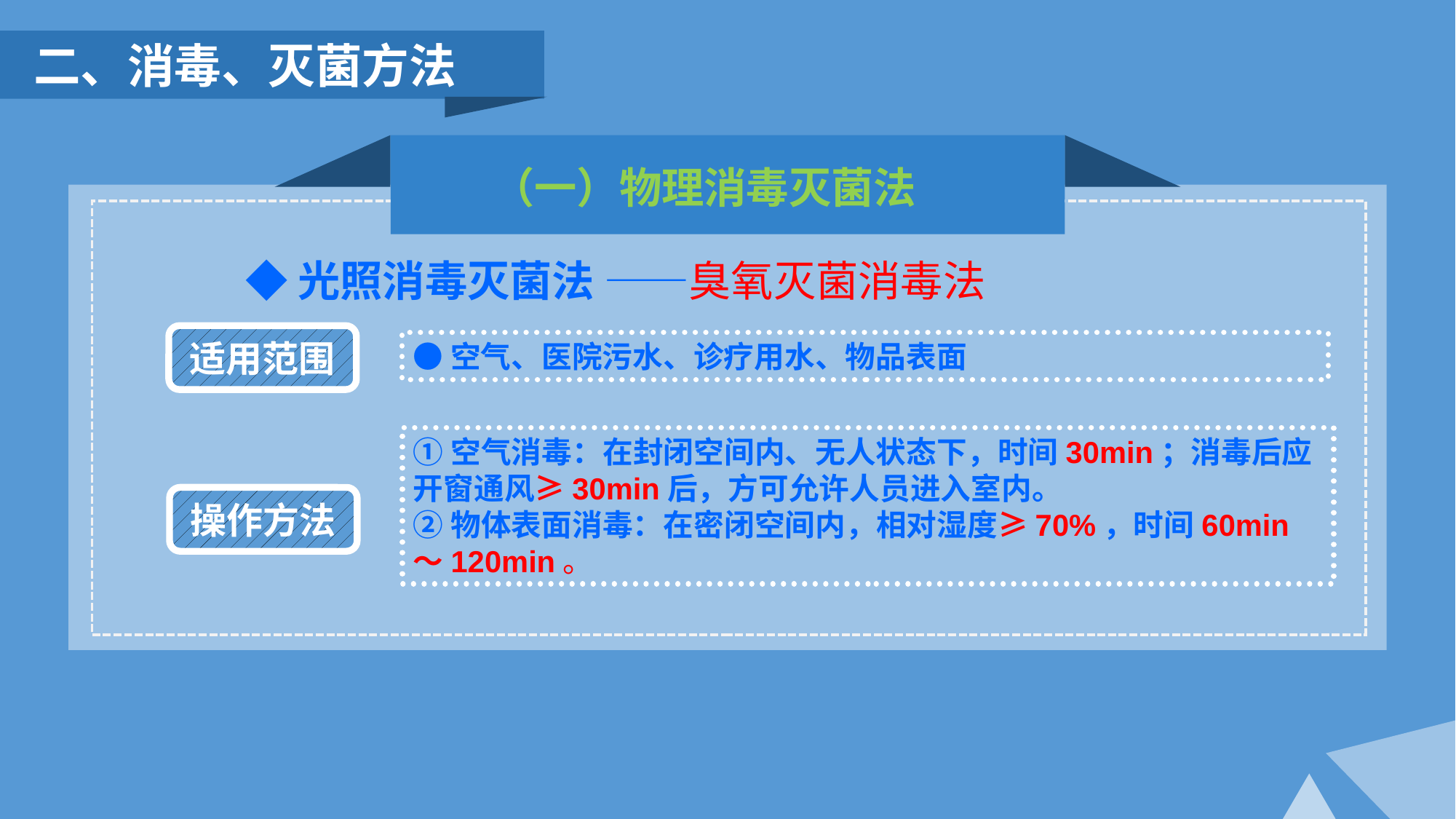

二、消毒、灭菌方法

（一）物理消毒灭菌法

◆光照消毒灭菌法 ——臭氧灭菌消毒法
适用范围
●空气、医院污水、诊疗用水、物品表面
①空气消毒：在封闭空间内、无人状态下，时间30min；消毒后应开窗通风≥30min后，方可允许人员进入室内。
②物体表面消毒：在密闭空间内，相对湿度≥70%，时间60min～120min。
操作方法